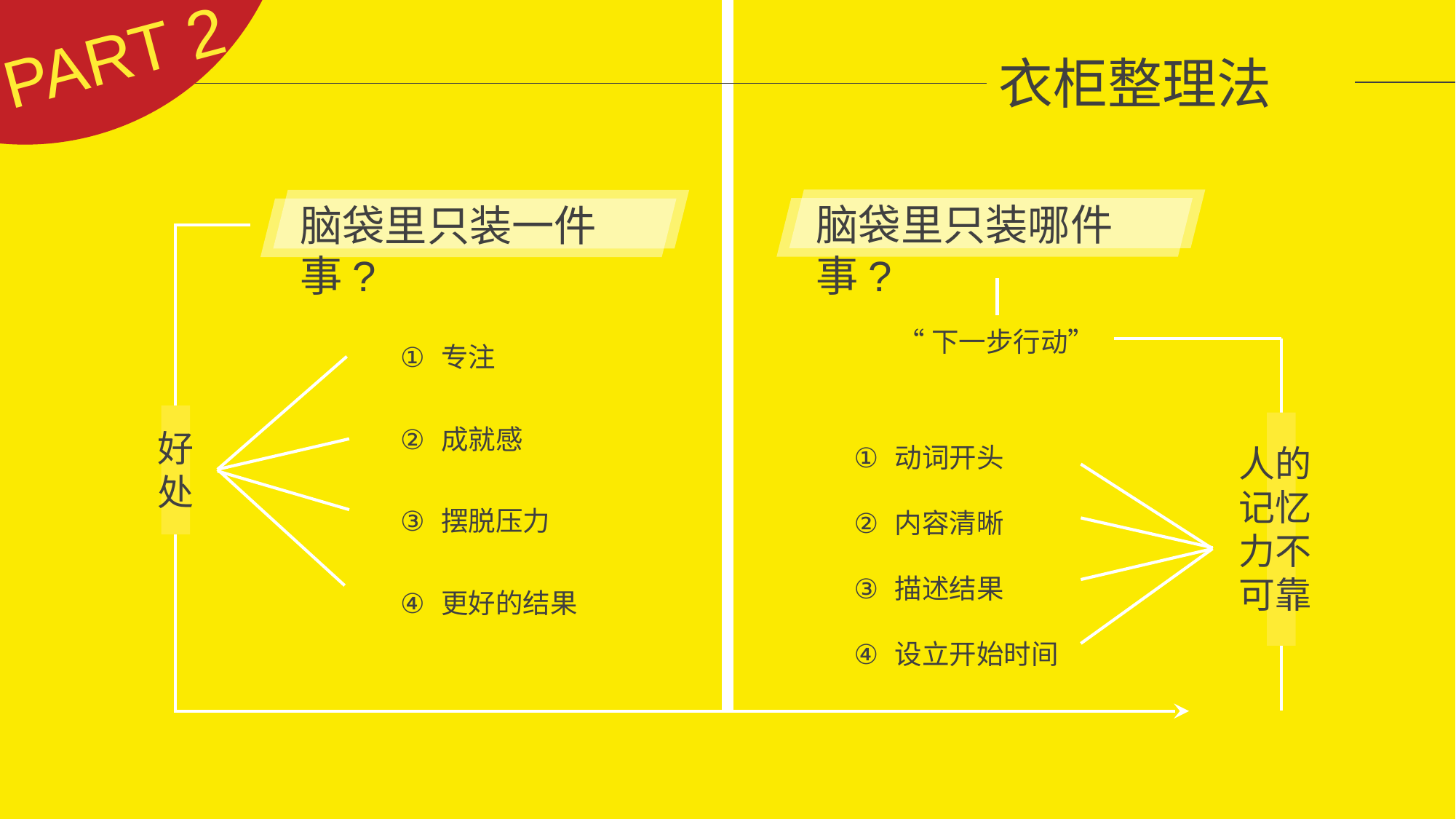

PART 2
   衣柜整理法

脑袋里只装哪件事?

脑袋里只装一件事?

专注
成就感
摆脱压力
更好的结果
“下一步行动”
动词开头
内容清晰
描述结果
设立开始时间

好处
人的记忆力不可靠